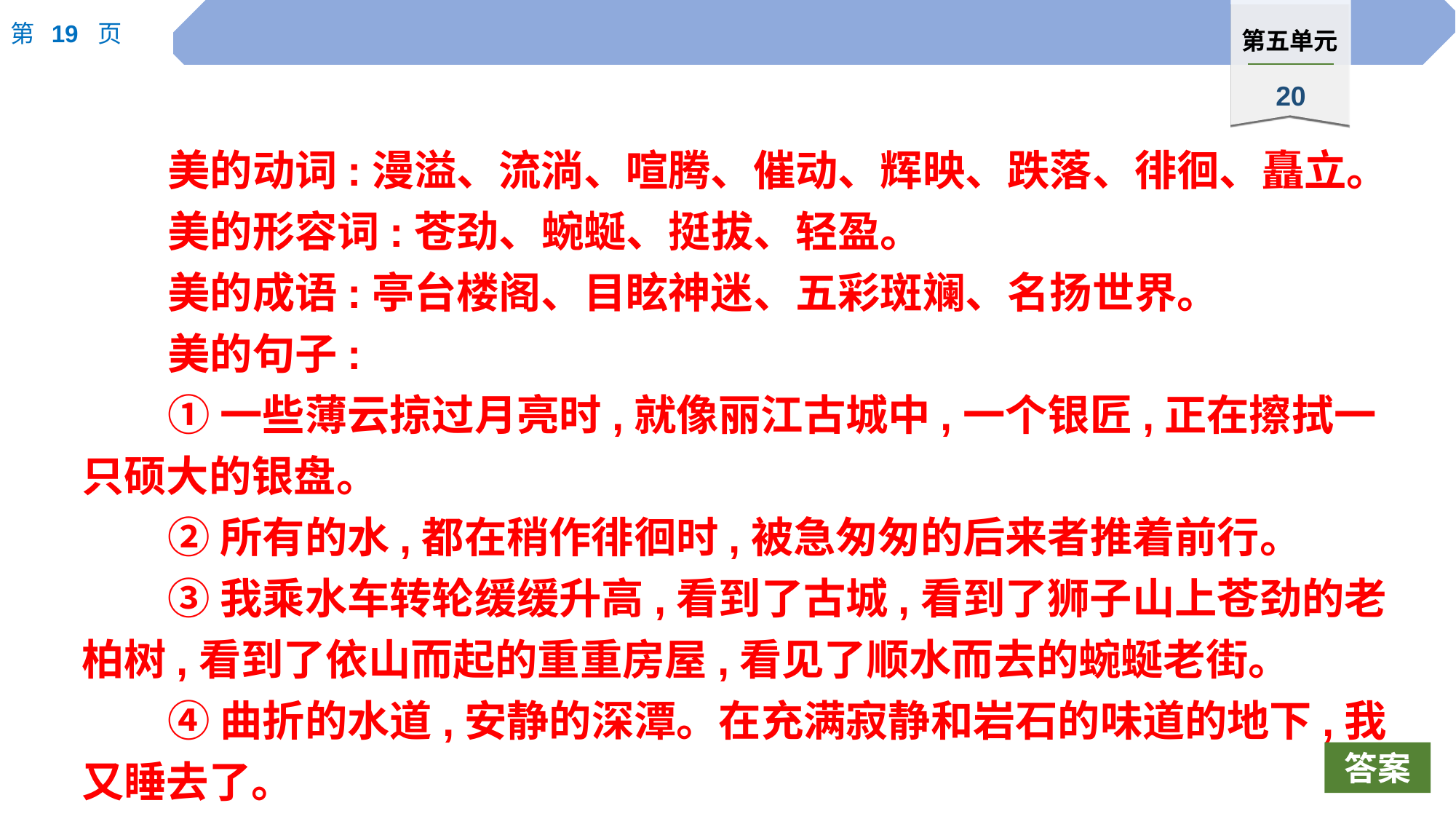

美的动词:漫溢、流淌、喧腾、催动、辉映、跌落、徘徊、矗立。
美的形容词:苍劲、蜿蜒、挺拔、轻盈。
美的成语:亭台楼阁、目眩神迷、五彩斑斓、名扬世界。
美的句子:
①一些薄云掠过月亮时,就像丽江古城中,一个银匠,正在擦拭一只硕大的银盘。
②所有的水,都在稍作徘徊时,被急匆匆的后来者推着前行。
③我乘水车转轮缓缓升高,看到了古城,看到了狮子山上苍劲的老柏树,看到了依山而起的重重房屋,看见了顺水而去的蜿蜒老街。
④曲折的水道,安静的深潭。在充满寂静和岩石的味道的地下,我又睡去了。
答案